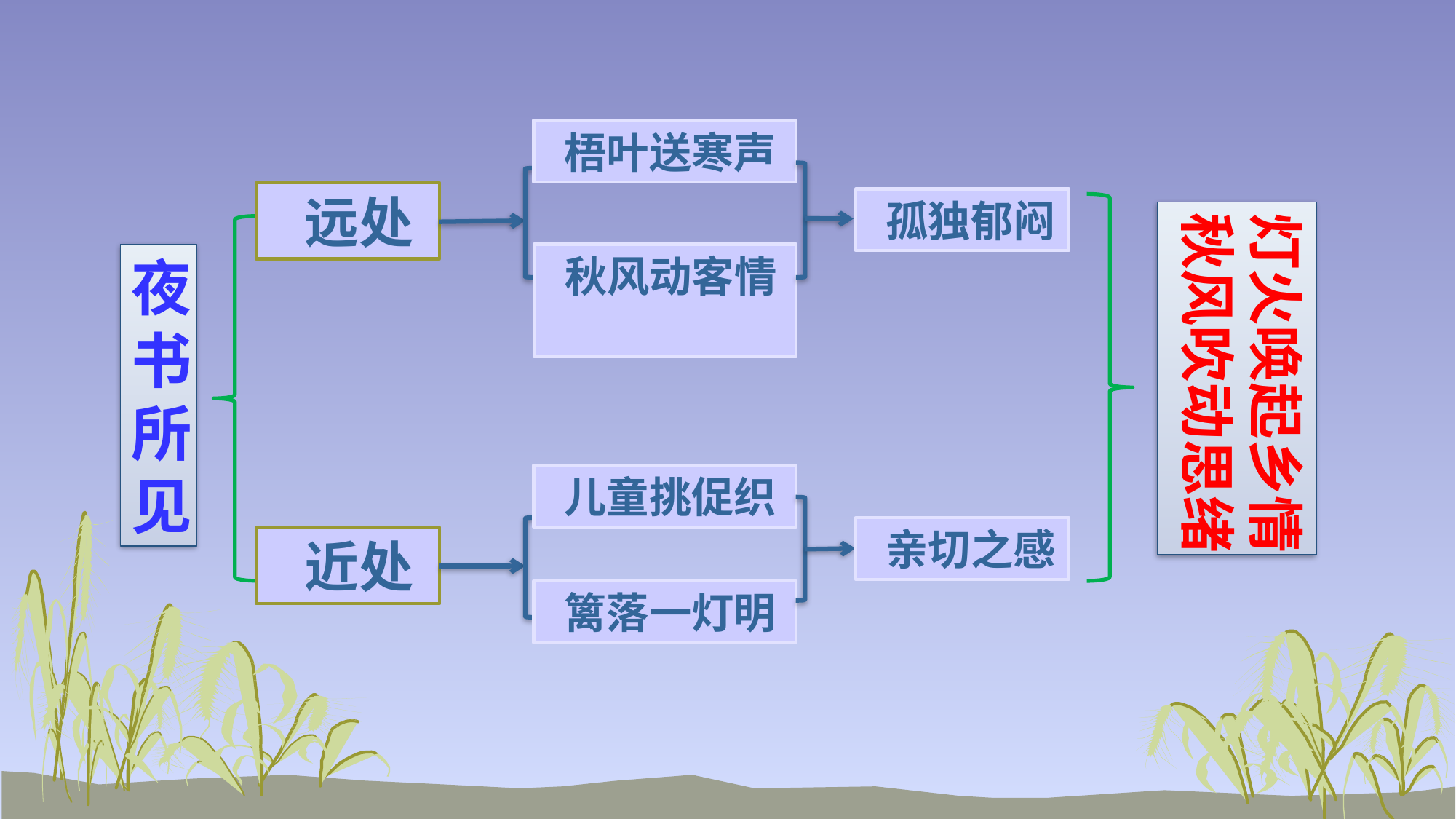

梧叶送寒声

  远处
 孤独郁闷

灯火唤起乡情
秋风吹动思绪

夜书所见
 秋风动客情
 儿童挑促织

 亲切之感
  近处
 篱落一灯明